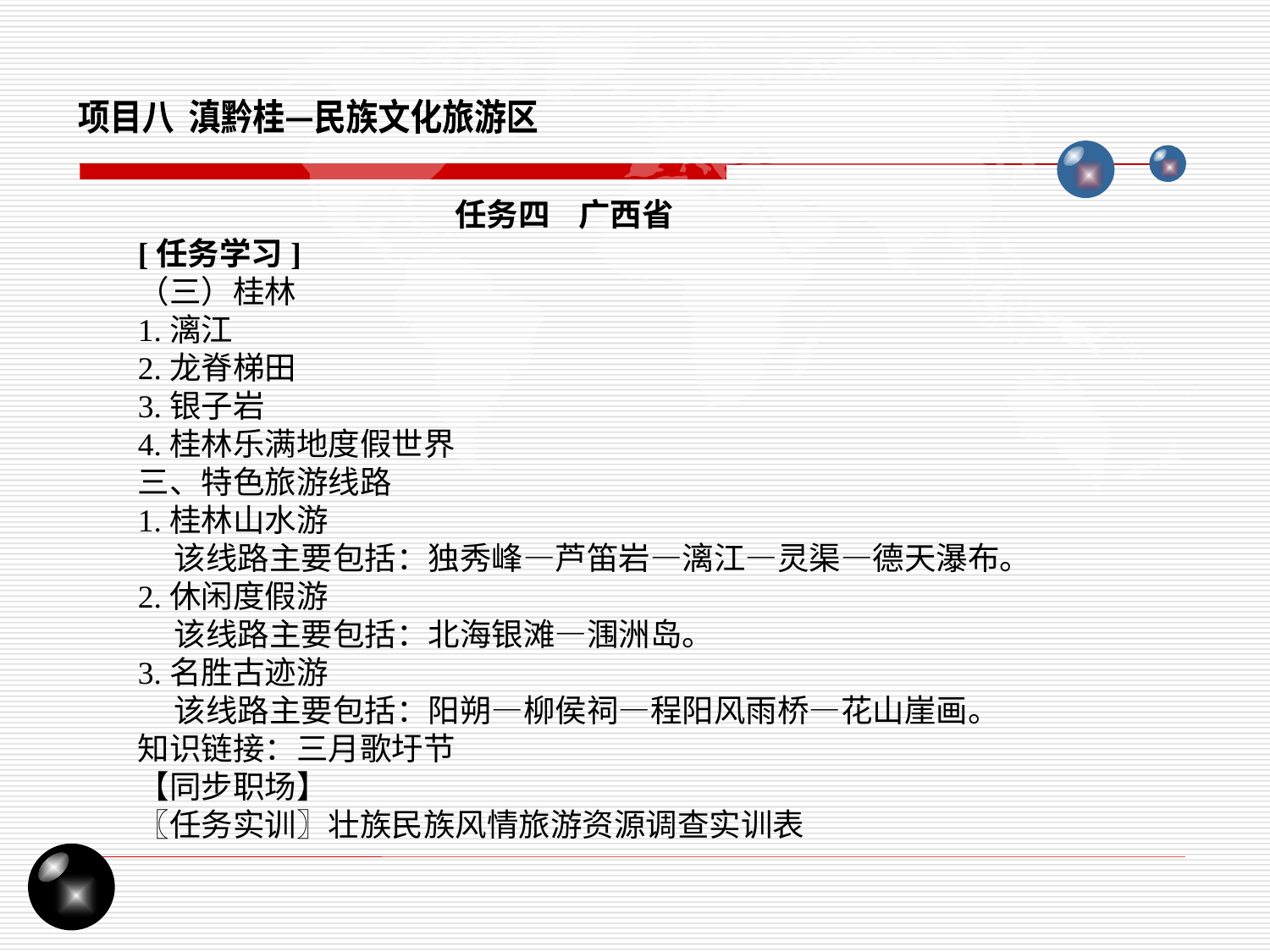

项目八  滇黔桂—民族文化旅游区
任务四    广西省
[任务学习]
（三）桂林
1.漓江
2.龙脊梯田
3.银子岩
4.桂林乐满地度假世界
三、特色旅游线路
1.桂林山水游
    该线路主要包括：独秀峰—芦笛岩—漓江—灵渠—德天瀑布。
2.休闲度假游
    该线路主要包括：北海银滩—涠洲岛。
3.名胜古迹游
    该线路主要包括：阳朔—柳侯祠—程阳风雨桥—花山崖画。
知识链接：三月歌圩节
【同步职场】
〖任务实训〗壮族民族风情旅游资源调查实训表